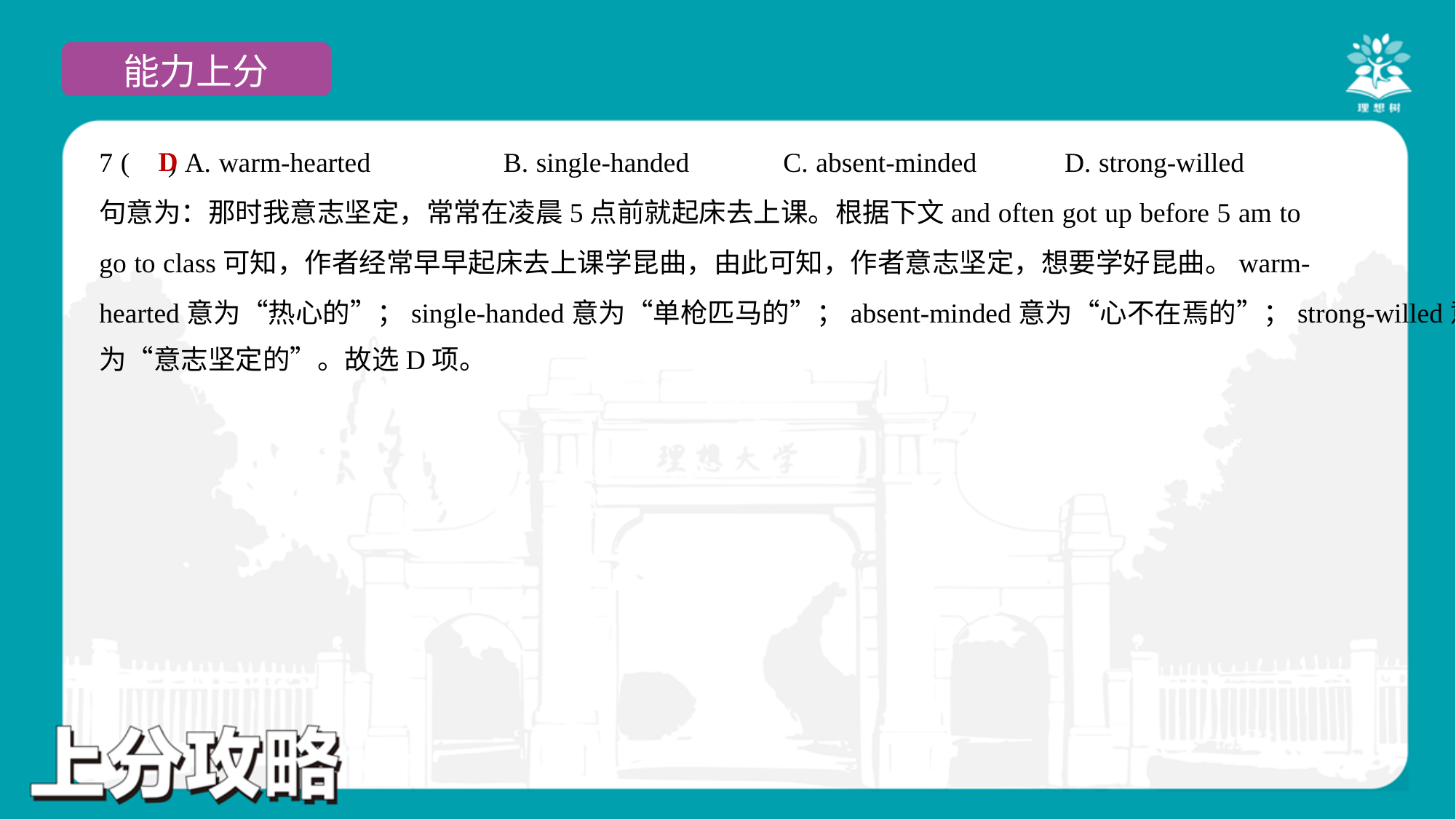

D
7 (     ) A. warm-hearted	B. single-handed	C. absent-minded	D. strong-willed
句意为：那时我意志坚定，常常在凌晨5点前就起床去上课。根据下文and often got up before 5 am to
go to class可知，作者经常早早起床去上课学昆曲，由此可知，作者意志坚定，想要学好昆曲。warm-
hearted意为“热心的”；single-handed意为“单枪匹马的”；absent-minded意为“心不在焉的”；strong-willed意
为“意志坚定的”。故选D项。